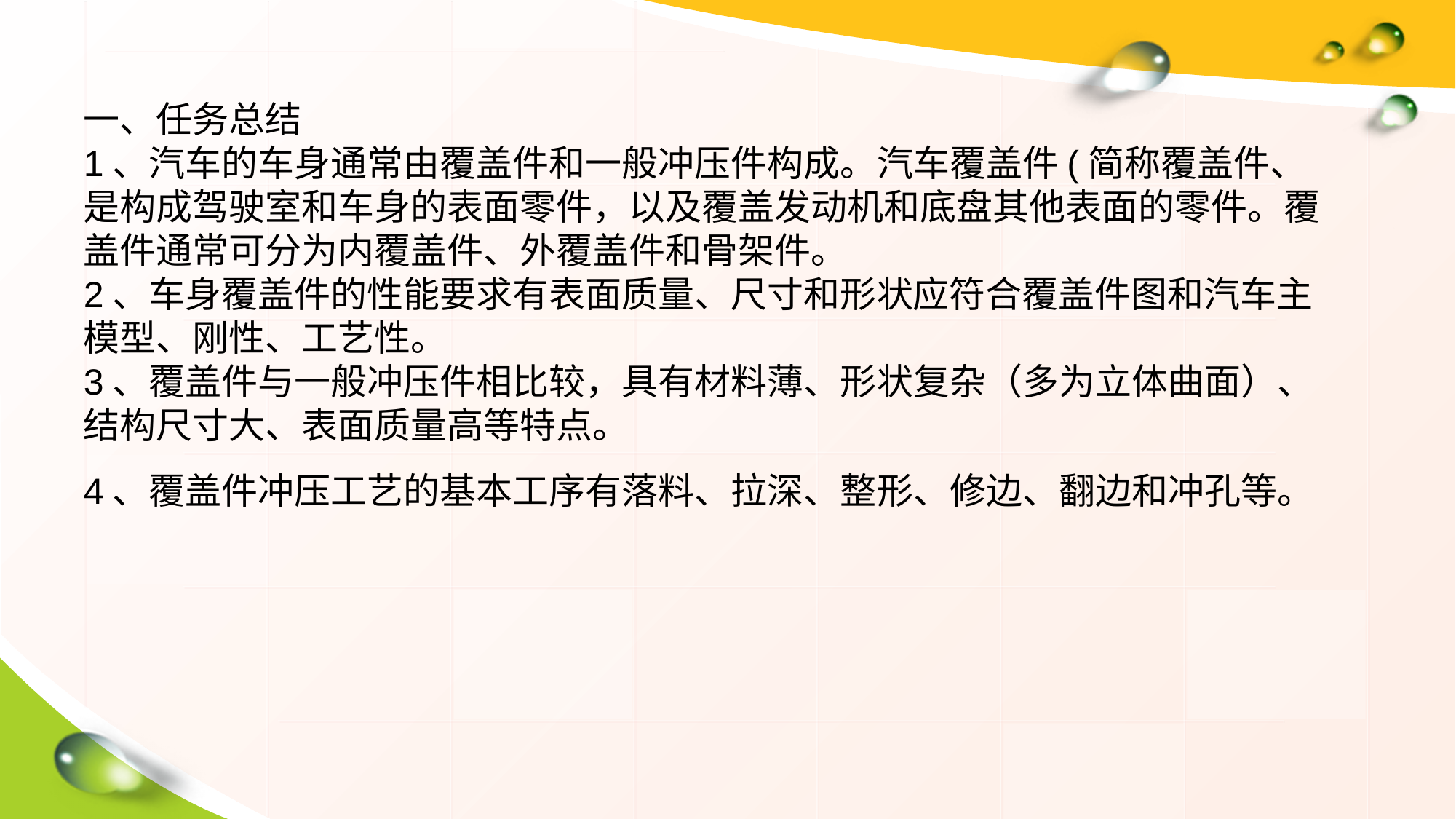

一、任务总结1、汽车的车身通常由覆盖件和一般冲压件构成。汽车覆盖件(简称覆盖件、是构成驾驶室和车身的表面零件，以及覆盖发动机和底盘其他表面的零件。覆盖件通常可分为内覆盖件、外覆盖件和骨架件。2、车身覆盖件的性能要求有表面质量、尺寸和形状应符合覆盖件图和汽车主模型、刚性、工艺性。3、覆盖件与一般冲压件相比较，具有材料薄、形状复杂（多为立体曲面）、结构尺寸大、表面质量高等特点。4、覆盖件冲压工艺的基本工序有落料、拉深、整形、修边、翻边和冲孔等。